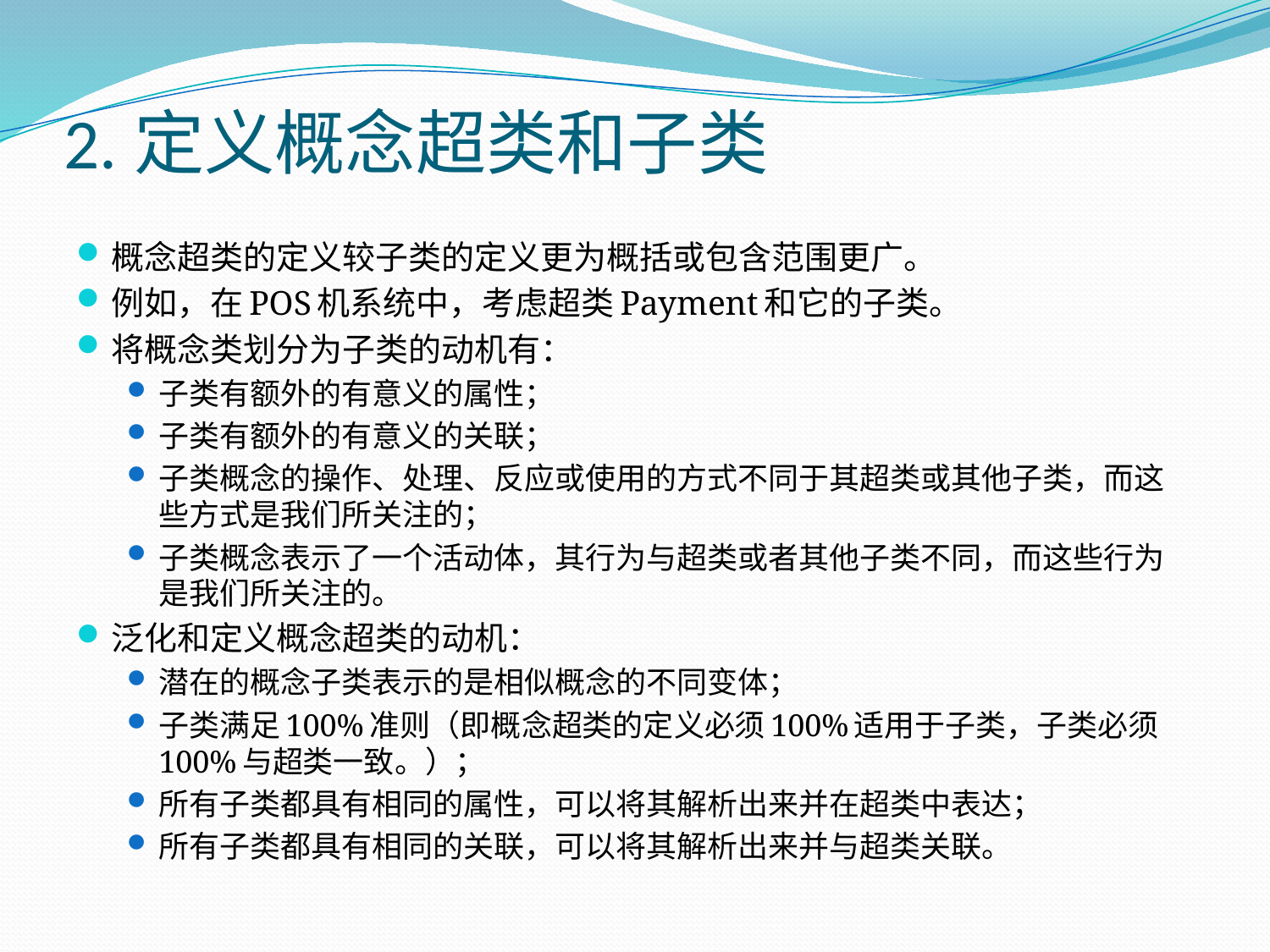

# 2.定义概念超类和子类
概念超类的定义较子类的定义更为概括或包含范围更广。
例如，在POS机系统中，考虑超类Payment和它的子类。
将概念类划分为子类的动机有：
子类有额外的有意义的属性；
子类有额外的有意义的关联；
子类概念的操作、处理、反应或使用的方式不同于其超类或其他子类，而这些方式是我们所关注的；
子类概念表示了一个活动体，其行为与超类或者其他子类不同，而这些行为是我们所关注的。
泛化和定义概念超类的动机：
潜在的概念子类表示的是相似概念的不同变体；
子类满足100%准则（即概念超类的定义必须100%适用于子类，子类必须100%与超类一致。）；
所有子类都具有相同的属性，可以将其解析出来并在超类中表达；
所有子类都具有相同的关联，可以将其解析出来并与超类关联。